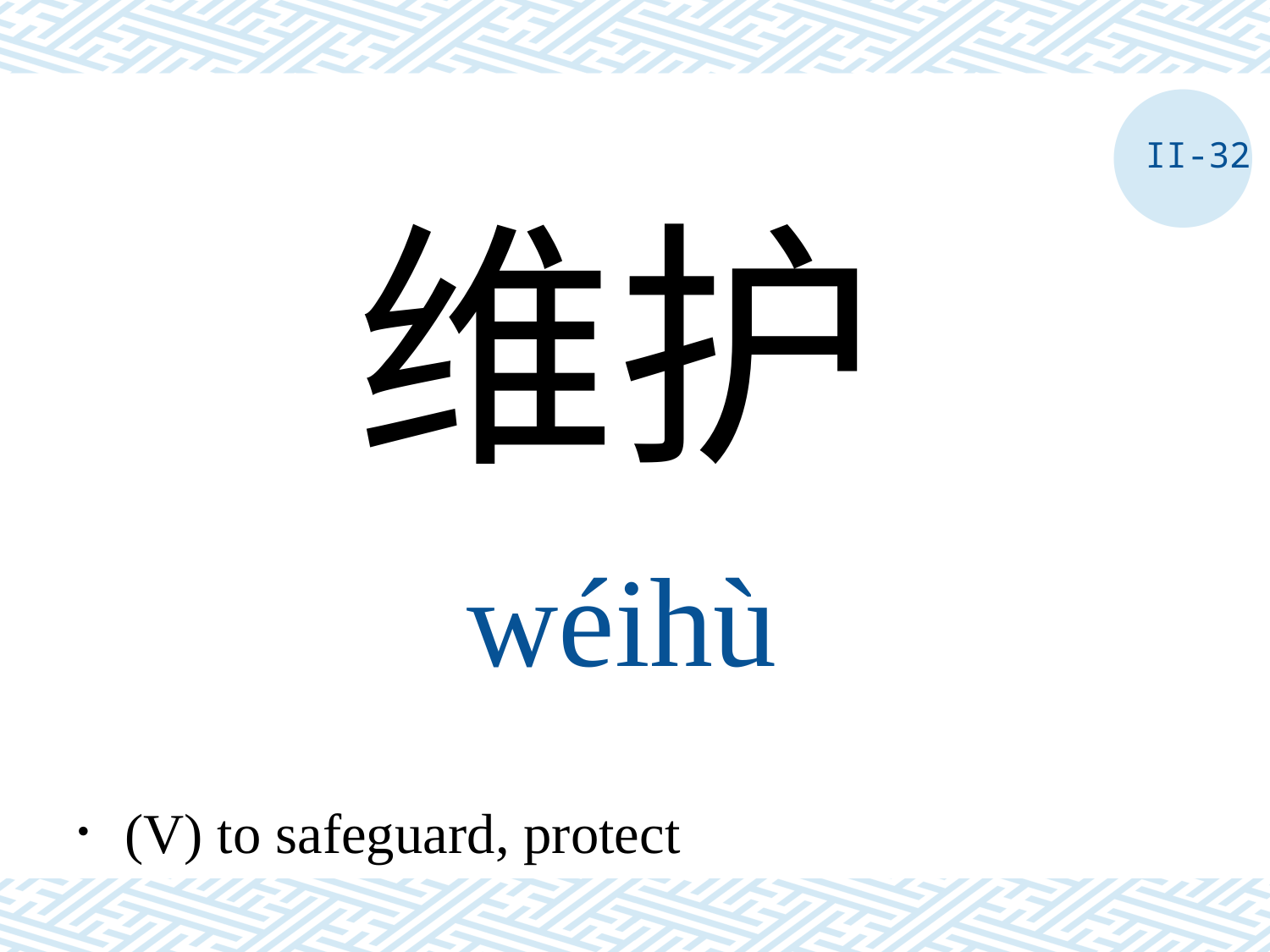

II-32

维护
wéihù
．(V) to safeguard, protect